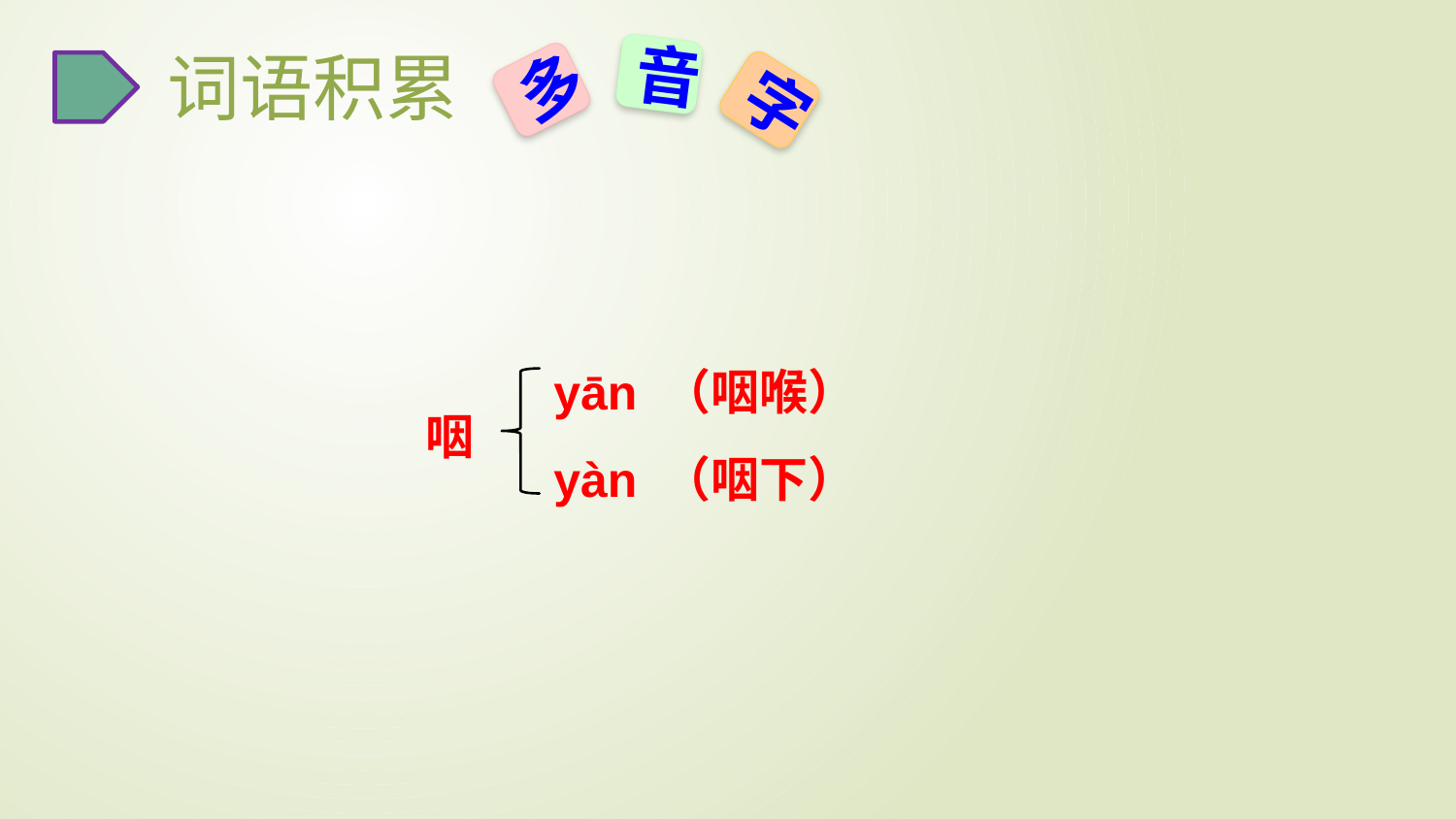

词语积累

音
多
字
yān （咽喉）
yàn （咽下）

咽